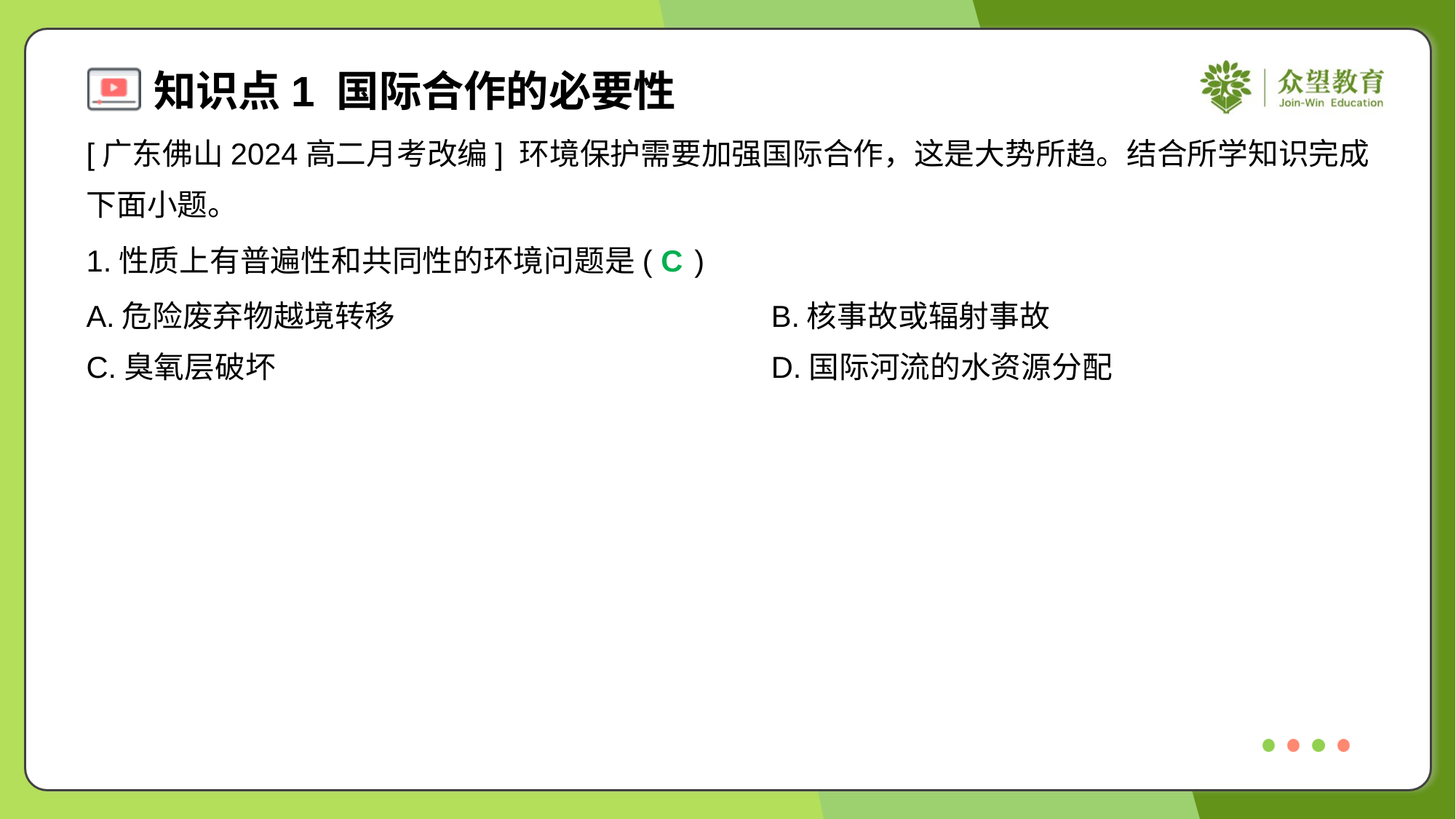

[广东佛山2024高二月考改编] 环境保护需要加强国际合作，这是大势所趋。结合所学知识完成
下面小题。
1.性质上有普遍性和共同性的环境问题是(     )
C
A.危险废弃物越境转移	B.核事故或辐射事故
C.臭氧层破坏	D.国际河流的水资源分配